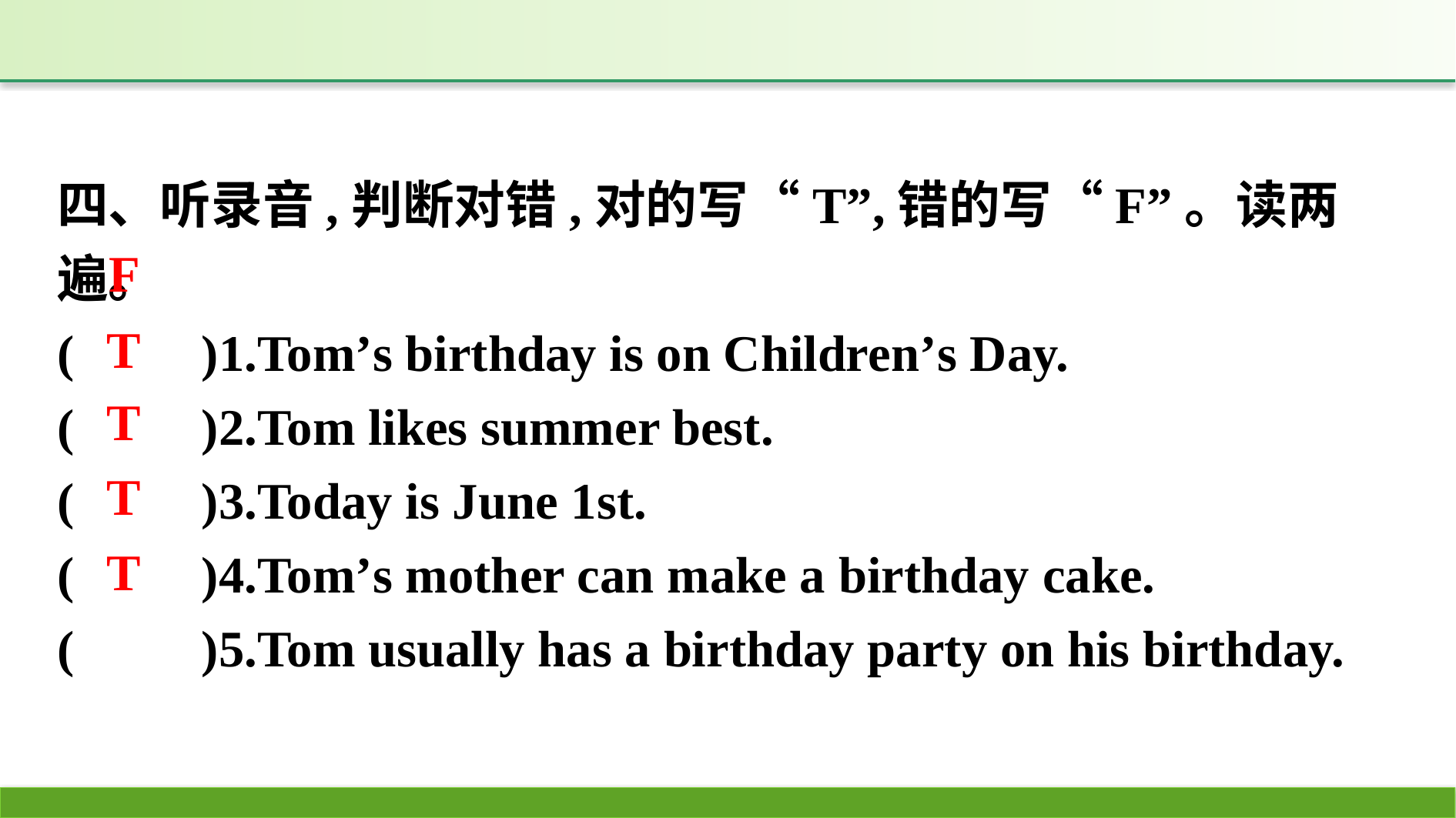

四、听录音,判断对错,对的写“T”,错的写“F”。读两遍。
(　　)1.Tom’s birthday is on Children’s Day.
(　　)2.Tom likes summer best.
(　　)3.Today is June 1st.
(　　)4.Tom’s mother can make a birthday cake.
(　　)5.Tom usually has a birthday party on his birthday.
F
T
T
T
T